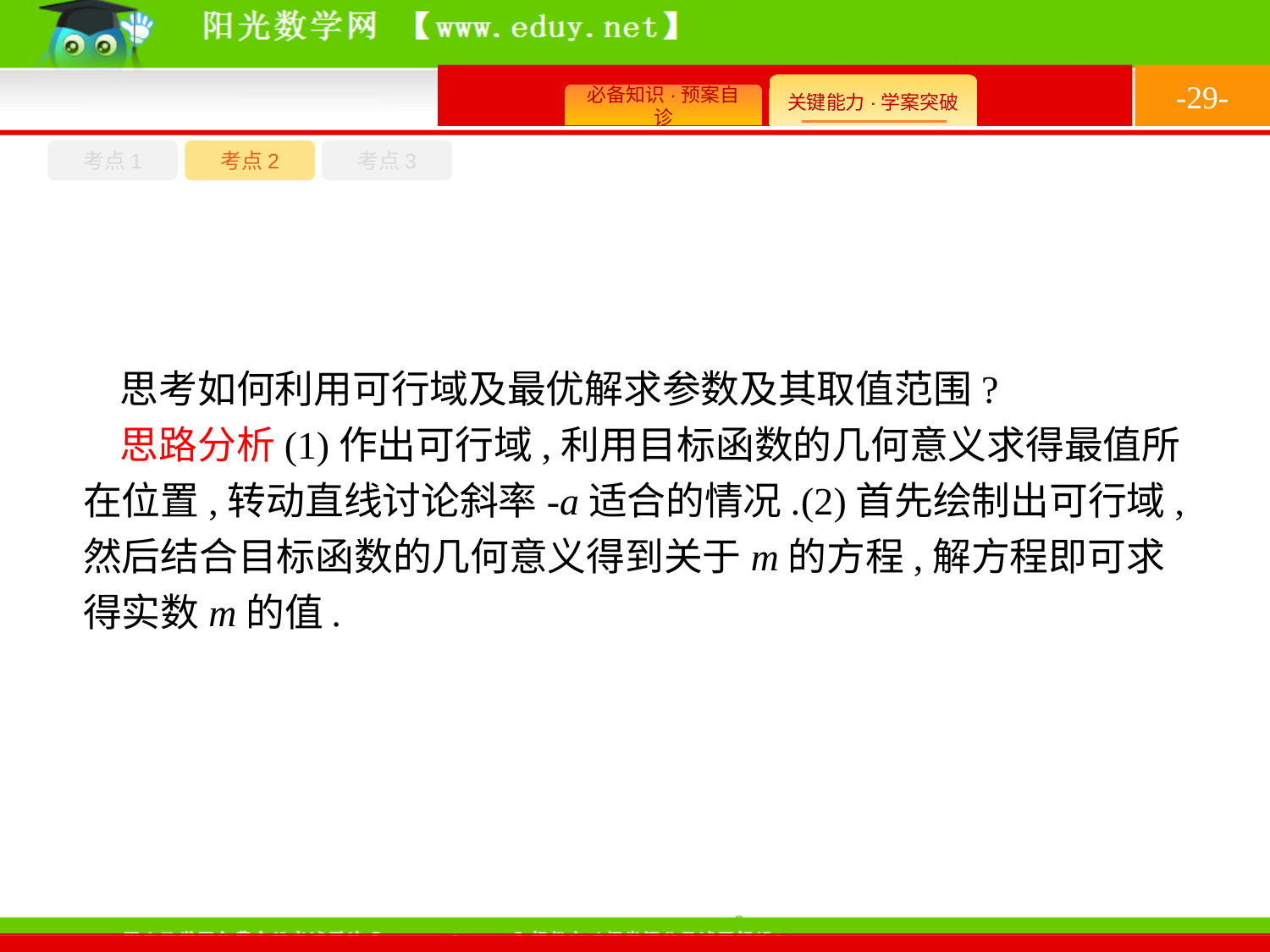

-29-
考点1
考点3
考点2
思考如何利用可行域及最优解求参数及其取值范围?
思路分析(1)作出可行域,利用目标函数的几何意义求得最值所在位置,转动直线讨论斜率-a适合的情况.(2)首先绘制出可行域,然后结合目标函数的几何意义得到关于m的方程,解方程即可求得实数m的值.